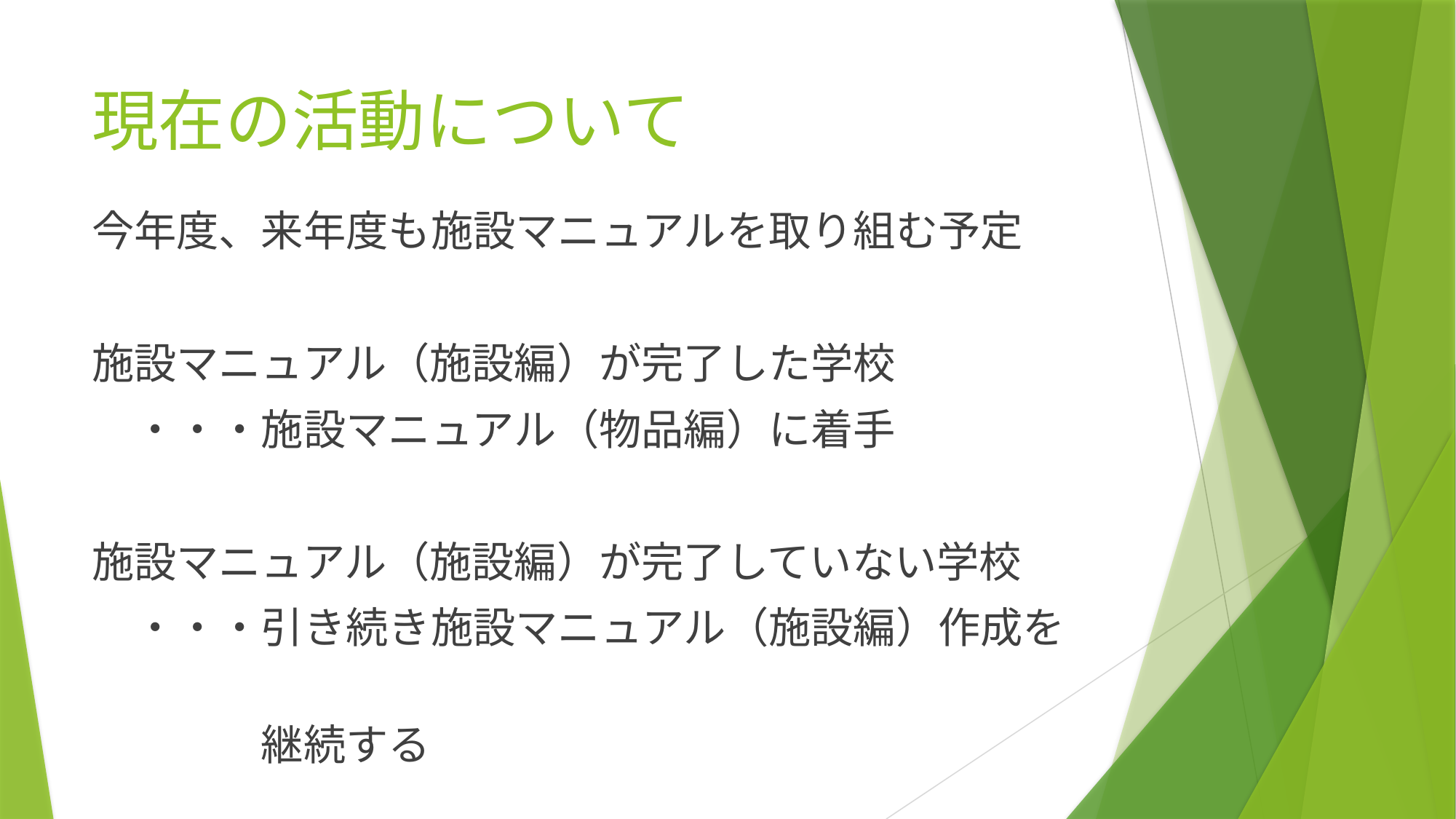

# 現在の活動について
今年度、来年度も施設マニュアルを取り組む予定

施設マニュアル（施設編）が完了した学校
　・・・施設マニュアル（物品編）に着手

施設マニュアル（施設編）が完了していない学校
　・・・引き続き施設マニュアル（施設編）作成を
　　　　継続する